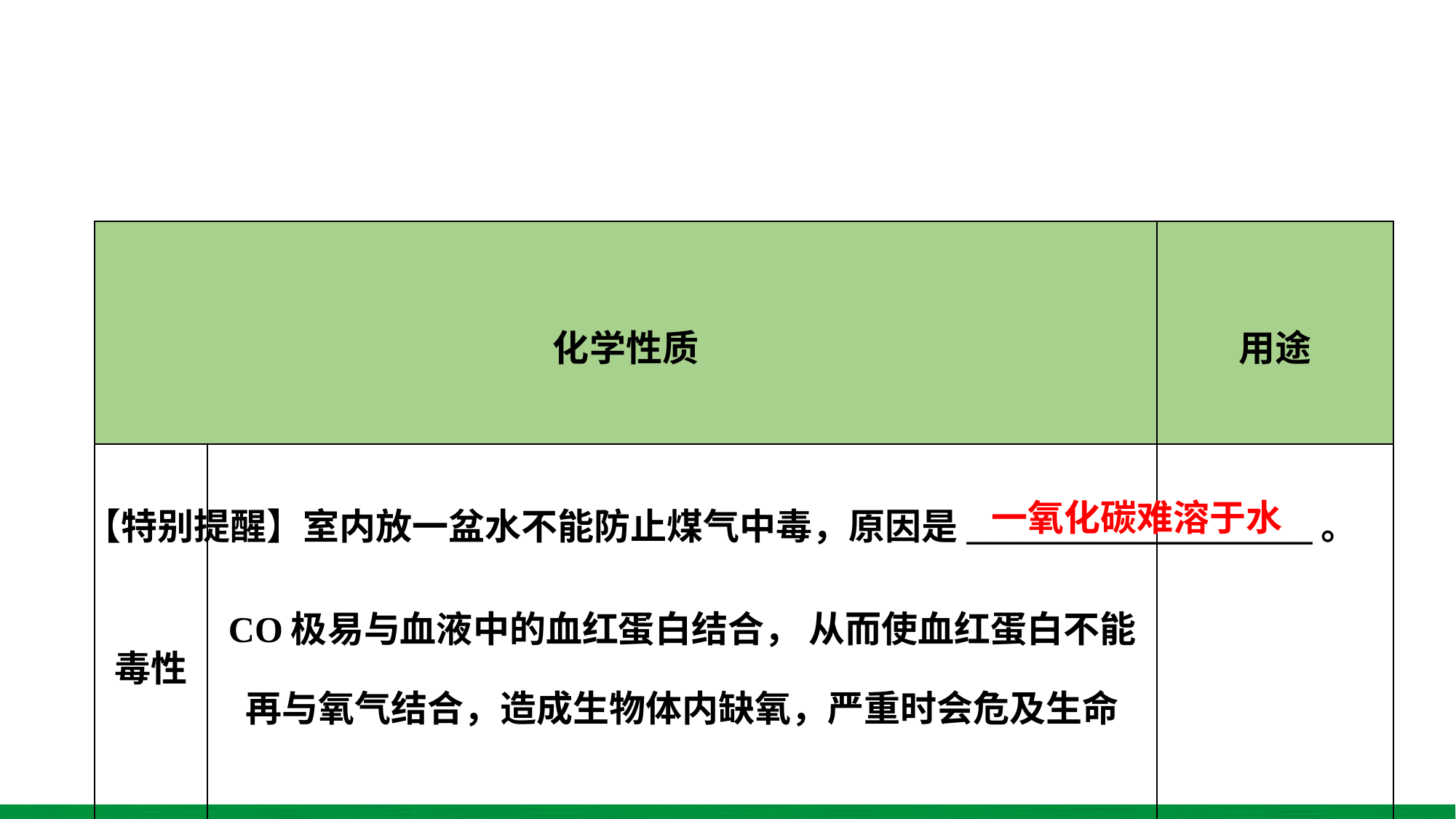

| 化学性质 |  | 用途 |
| --- | --- | --- |
| 毒性 | CO极易与血液中的血红蛋白结合， 从而使血红蛋白不能再与氧气结合，造成生物体内缺氧，严重时会危及生命 |  |
【特别提醒】室内放一盆水不能防止煤气中毒，原因是___________________。
一氧化碳难溶于水